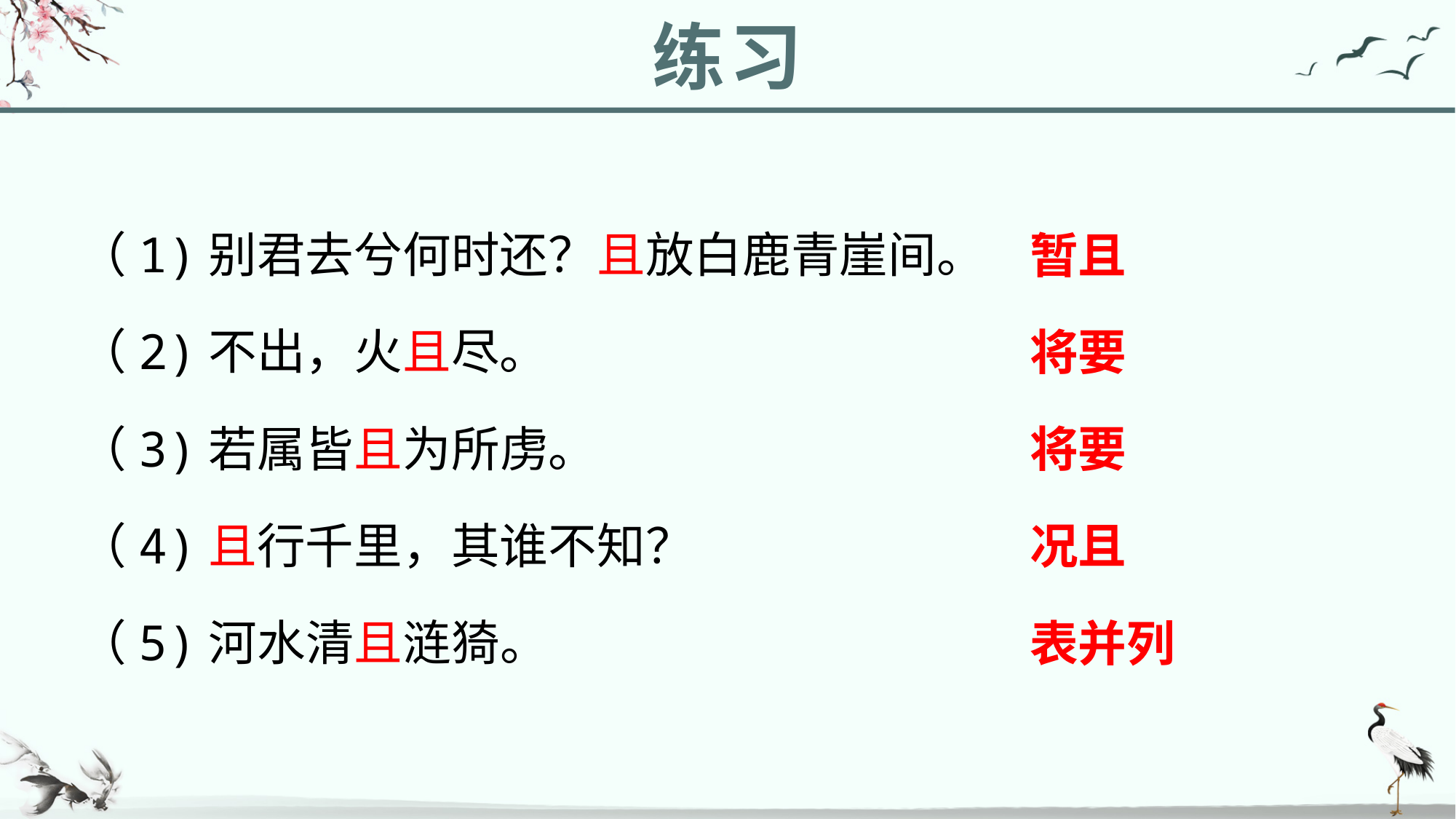

练习

（1)别君去兮何时还？且放白鹿青崖间。
（2)不出，火且尽。
（3)若属皆且为所虏。
（4)且行千里，其谁不知？
（5)河水清且涟猗。
暂且
将要
将要
况且
表并列